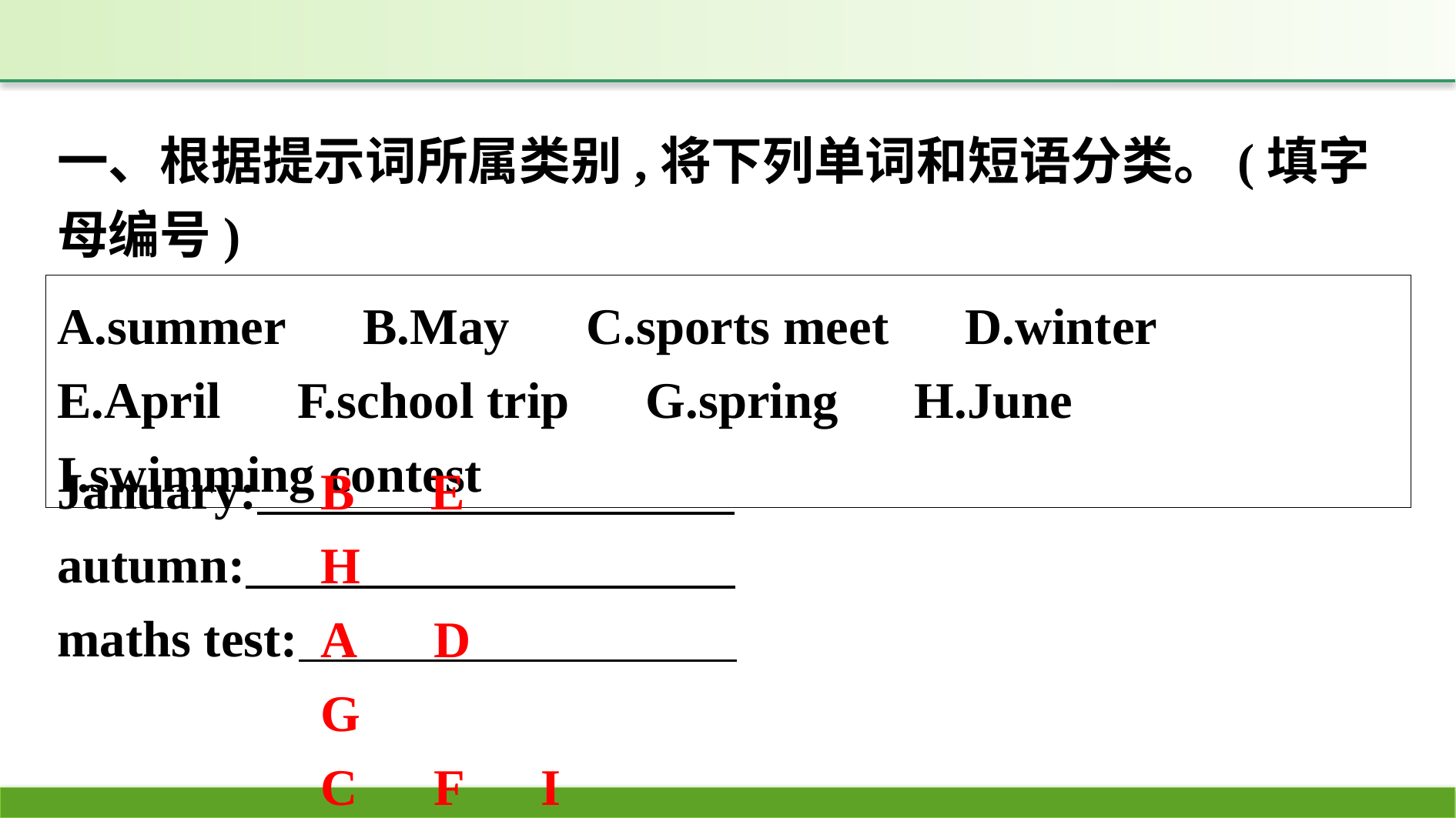

一、根据提示词所属类别,将下列单词和短语分类。(填字母编号)
A.summer　B.May　C.sports meet　D.winter　E.April　F.school trip　G.spring　H.June　I.swimming contest
January:
autumn:
maths test:
B　E　H
A　D　G
C　F　I